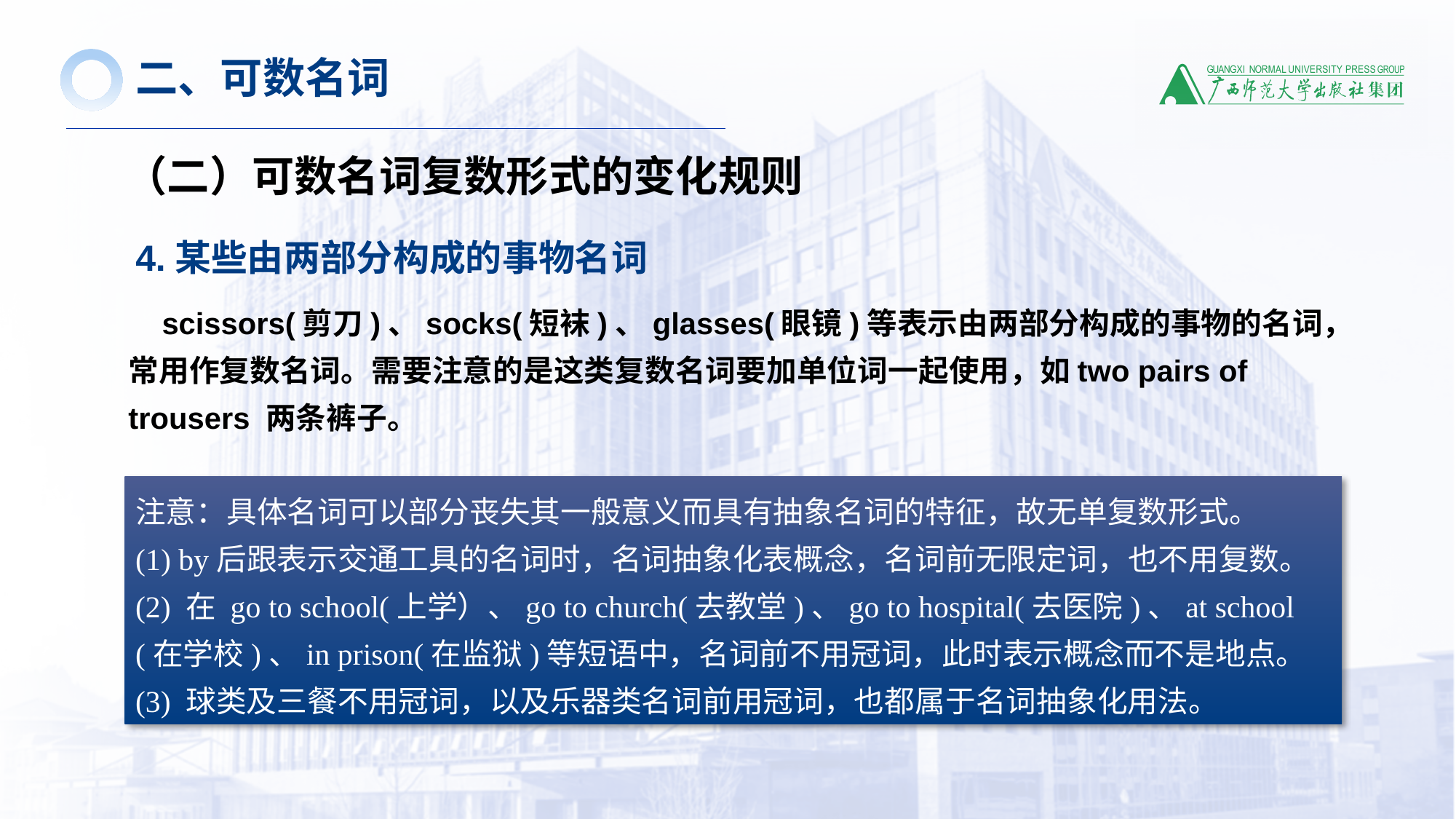

二、可数名词

（二）可数名词复数形式的变化规则
4.某些由两部分构成的事物名词
    scissors(剪刀)、socks(短袜)、glasses(眼镜)等表示由两部分构成的事物的名词，常用作复数名词。需要注意的是这类复数名词要加单位词一起使用，如two pairs of trousers 两条裤子。
注意：具体名词可以部分丧失其一般意义而具有抽象名词的特征，故无单复数形式。
(1) by后跟表示交通工具的名词时，名词抽象化表概念，名词前无限定词，也不用复数。
(2) 在 go to school(上学）、go to church(去教堂)、go to hospital(去医院)、at school (在学校)、in prison(在监狱)等短语中，名词前不用冠词，此时表示概念而不是地点。
(3) 球类及三餐不用冠词，以及乐器类名词前用冠词，也都属于名词抽象化用法。